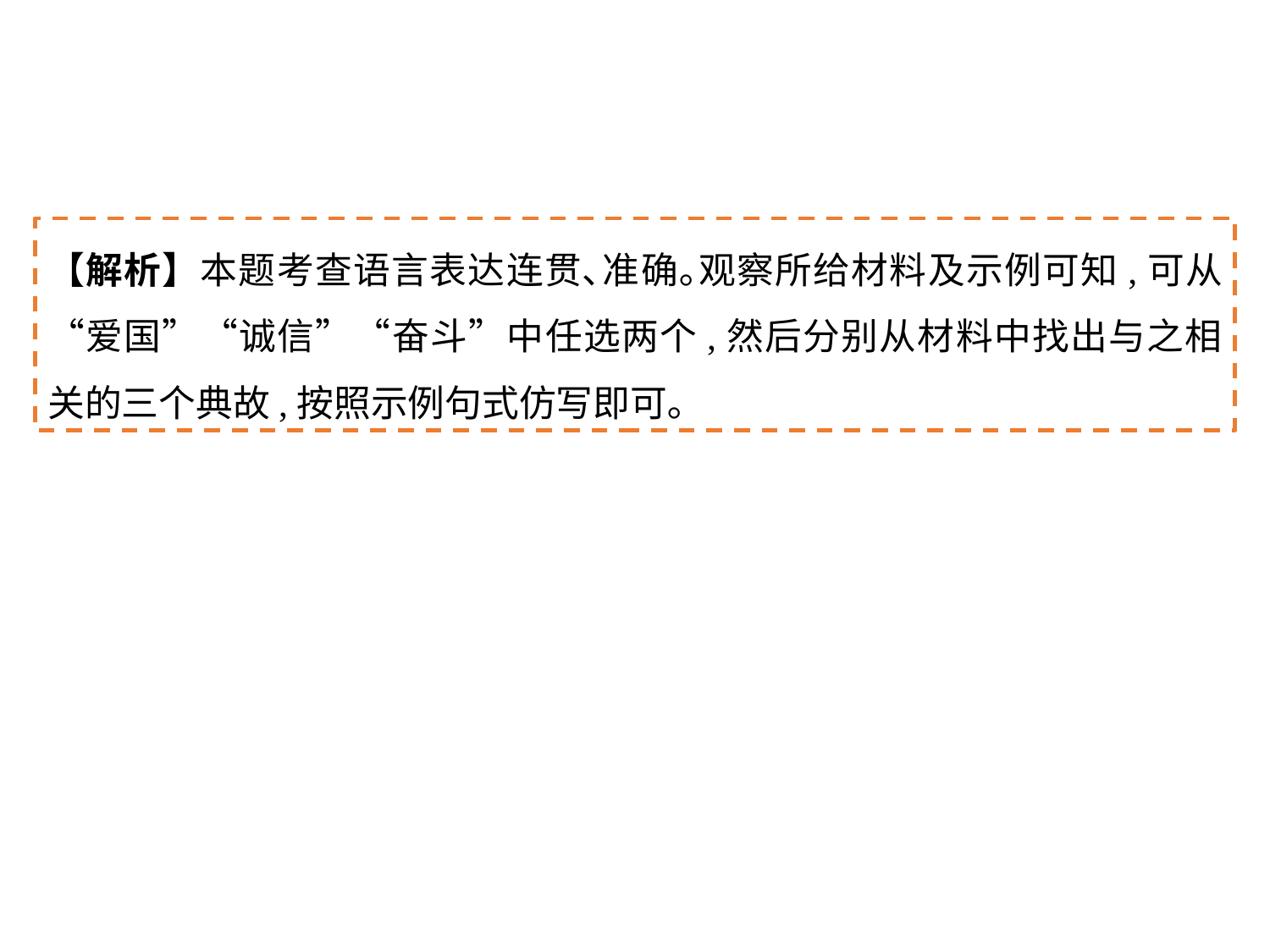

【解析】本题考查语言表达连贯､准确｡观察所给材料及示例可知,可从“爱国”“诚信”“奋斗”中任选两个,然后分别从材料中找出与之相关的三个典故,按照示例句式仿写即可｡